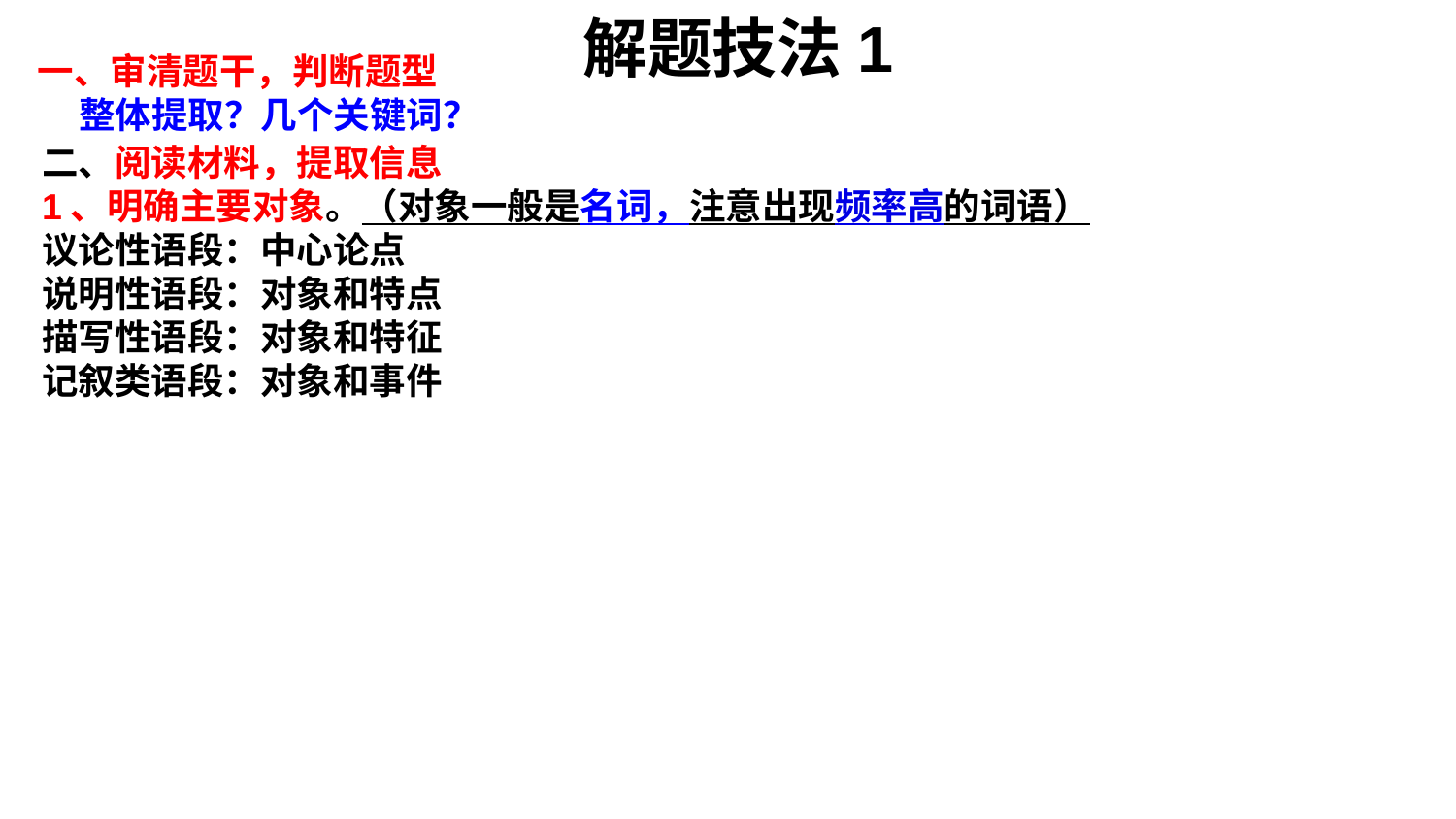

解题技法1
一、审清题干，判断题型
    整体提取？几个关键词？
二、阅读材料，提取信息
1、明确主要对象。（对象一般是名词，注意出现频率高的词语）
议论性语段：中心论点
说明性语段：对象和特点
描写性语段：对象和特征
记叙类语段：对象和事件